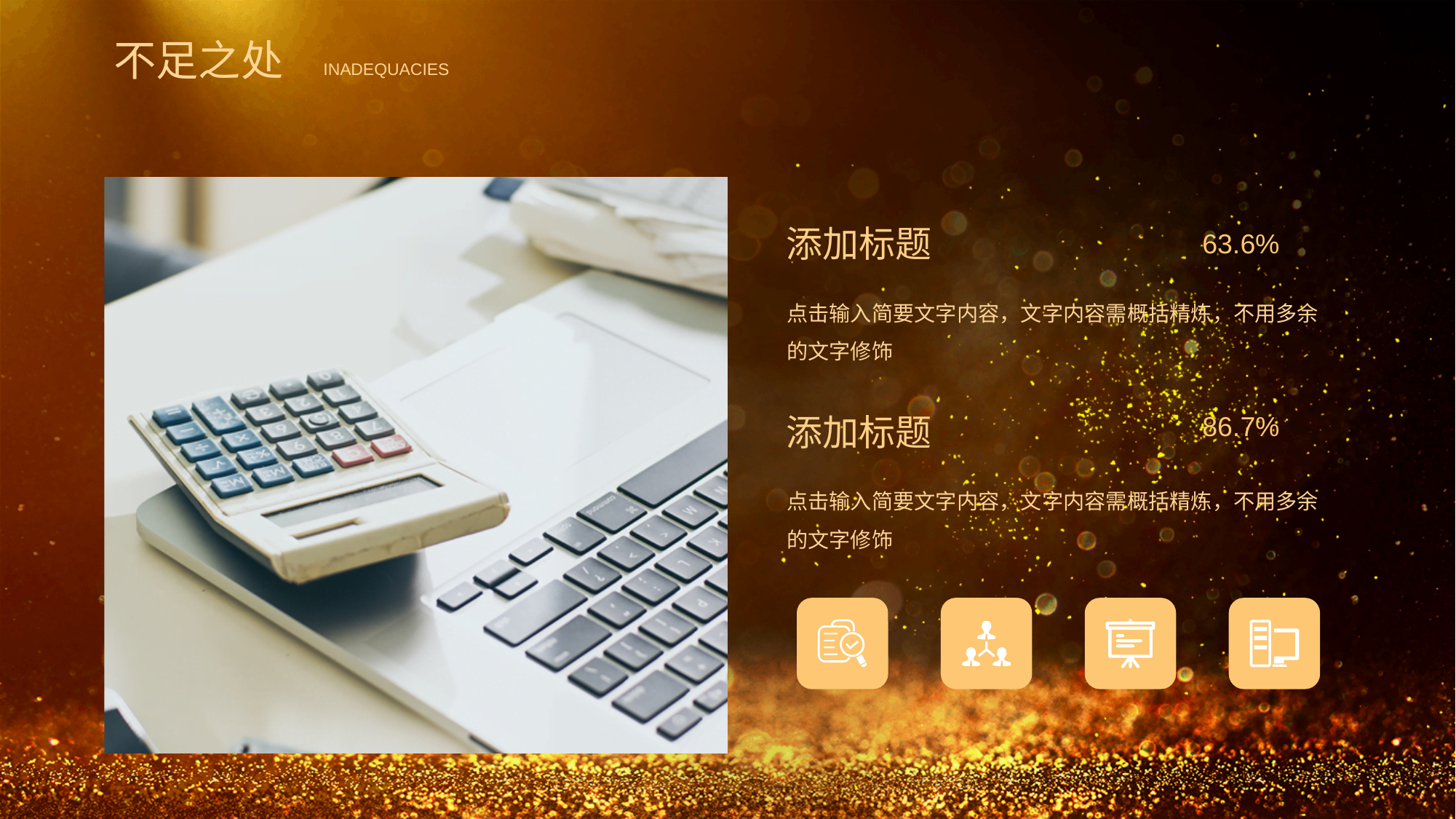

不足之处
INADEQUACIES

添加标题
点击输入简要文字内容，文字内容需概括精炼，不用多余的文字修饰
63.6%
86.7%
添加标题
点击输入简要文字内容，文字内容需概括精炼，不用多余的文字修饰